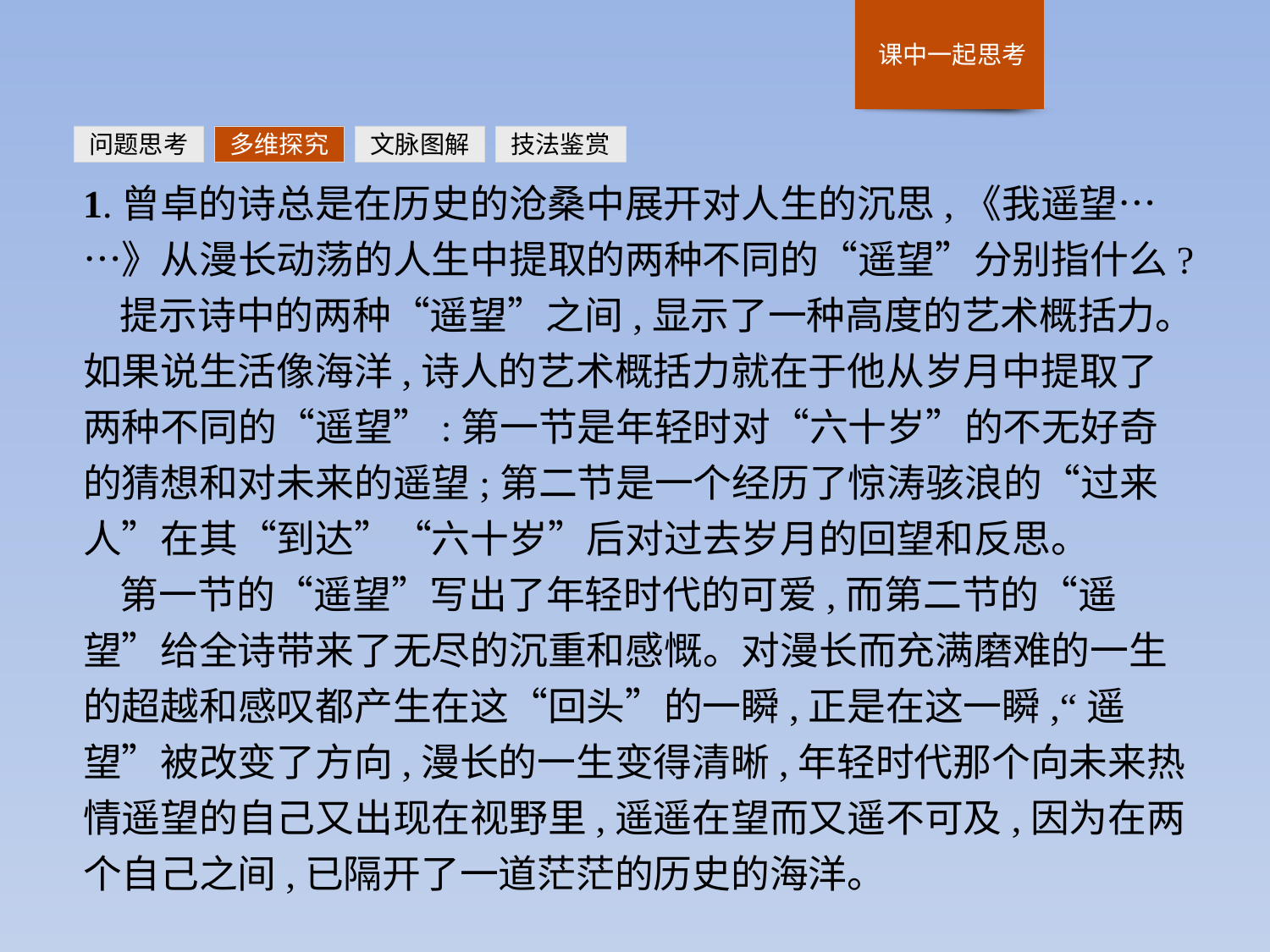

问题思考
多维探究
文脉图解
技法鉴赏
1.曾卓的诗总是在历史的沧桑中展开对人生的沉思,《我遥望……》从漫长动荡的人生中提取的两种不同的“遥望”分别指什么?
提示诗中的两种“遥望”之间,显示了一种高度的艺术概括力。如果说生活像海洋,诗人的艺术概括力就在于他从岁月中提取了两种不同的“遥望”:第一节是年轻时对“六十岁”的不无好奇的猜想和对未来的遥望;第二节是一个经历了惊涛骇浪的“过来人”在其“到达”“六十岁”后对过去岁月的回望和反思。
第一节的“遥望”写出了年轻时代的可爱,而第二节的“遥望”给全诗带来了无尽的沉重和感慨。对漫长而充满磨难的一生的超越和感叹都产生在这“回头”的一瞬,正是在这一瞬,“遥望”被改变了方向,漫长的一生变得清晰,年轻时代那个向未来热情遥望的自己又出现在视野里,遥遥在望而又遥不可及,因为在两个自己之间,已隔开了一道茫茫的历史的海洋。